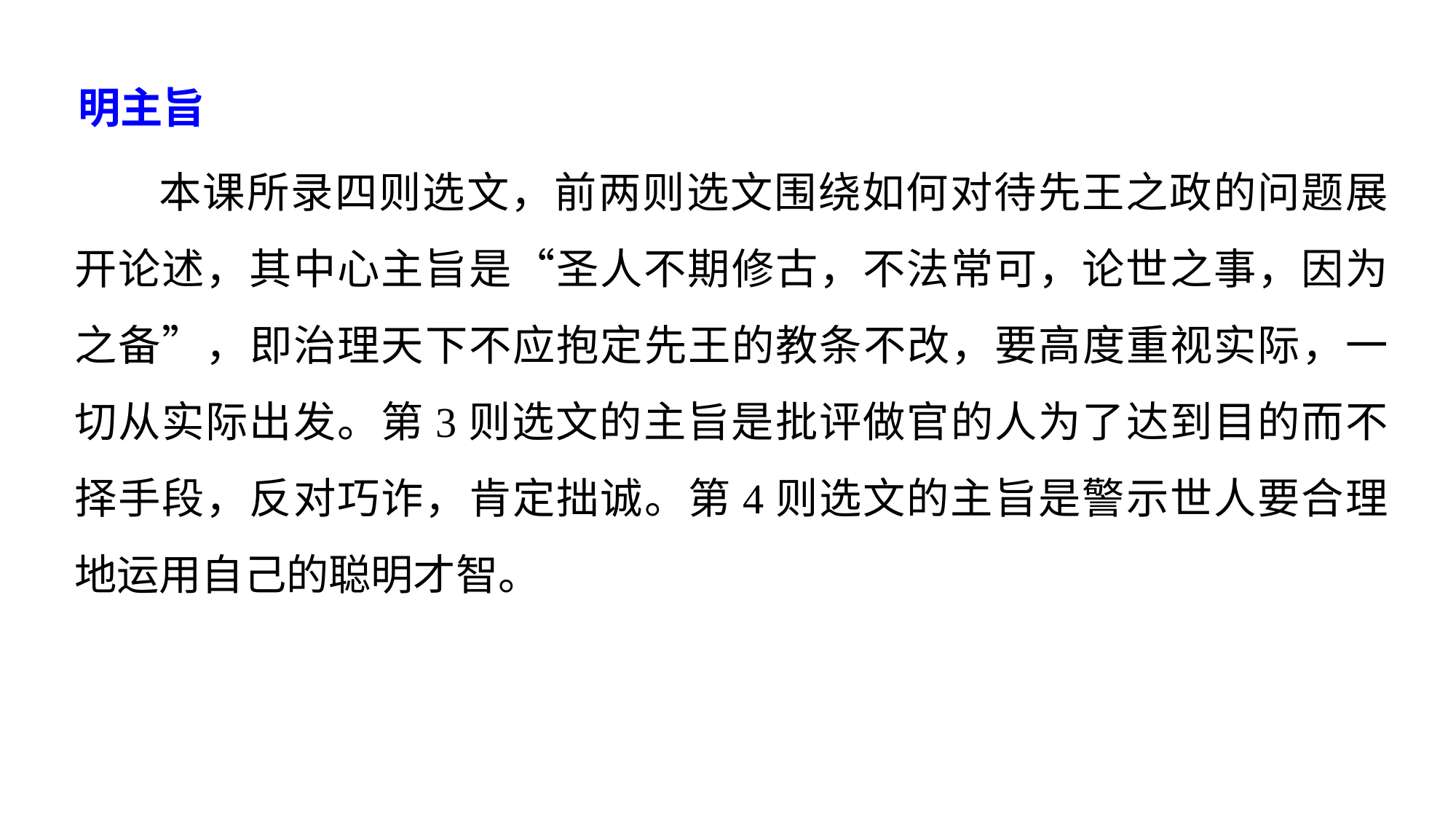

明主旨
本课所录四则选文，前两则选文围绕如何对待先王之政的问题展开论述，其中心主旨是“圣人不期修古，不法常可，论世之事，因为之备”，即治理天下不应抱定先王的教条不改，要高度重视实际，一切从实际出发。第3则选文的主旨是批评做官的人为了达到目的而不择手段，反对巧诈，肯定拙诚。第4则选文的主旨是警示世人要合理地运用自己的聪明才智。